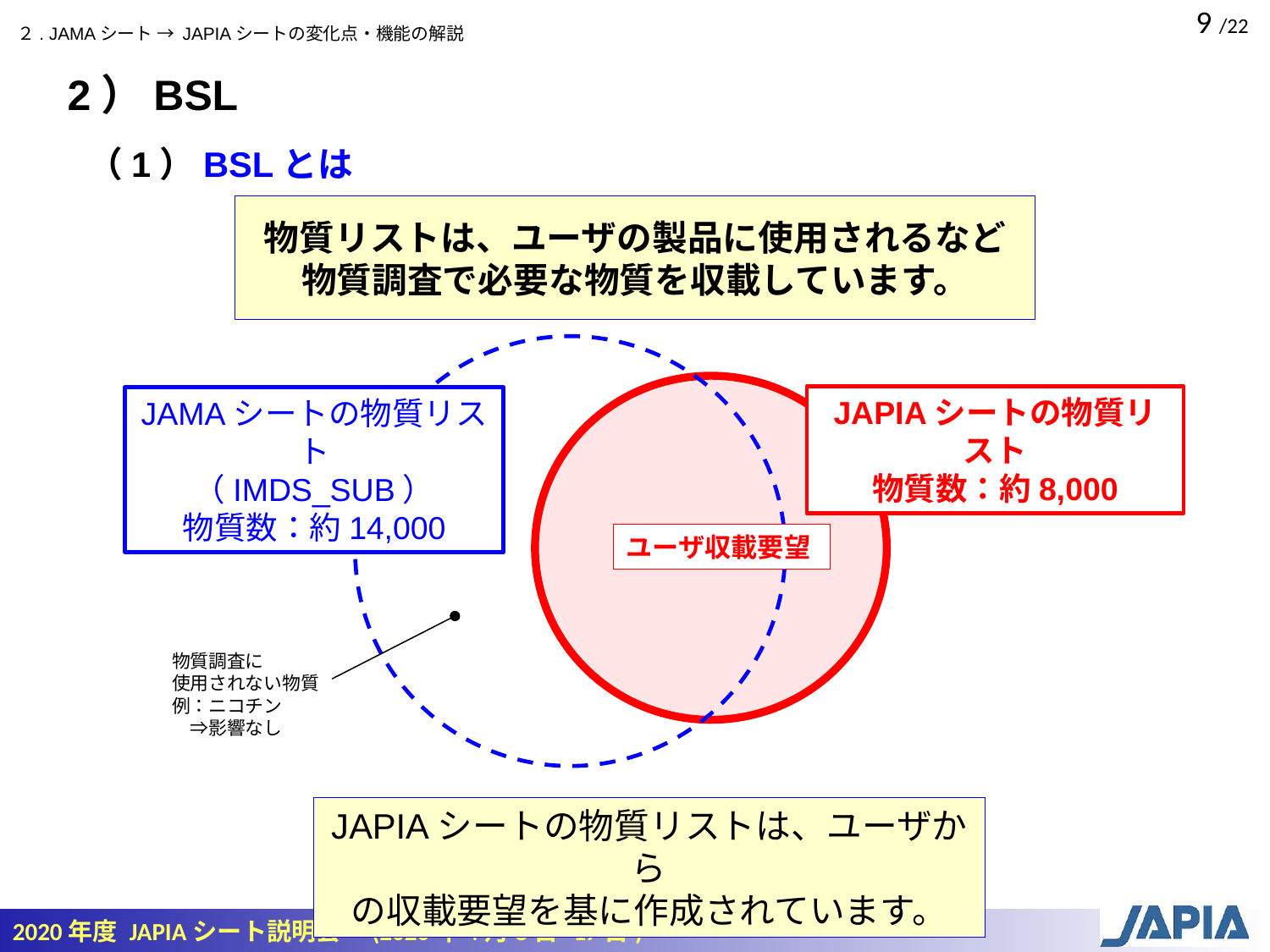

２. JAMAシート → JAPIAシートの変化点・機能の解説
2）BSL
（1）BSLとは
物質リストは、ユーザの製品に使用されるなど
物質調査で必要な物質を収載しています。

JAPIAシートの物質リスト
物質数：約8,000
JAMAシートの物質リスト
（IMDS_SUB）
物質数：約14,000
ユーザ収載要望
物質調査に
使用されない物質
例：ニコチン
　⇒影響なし
JAPIAシートの物質リストは、ユーザから
の収載要望を基に作成されています。